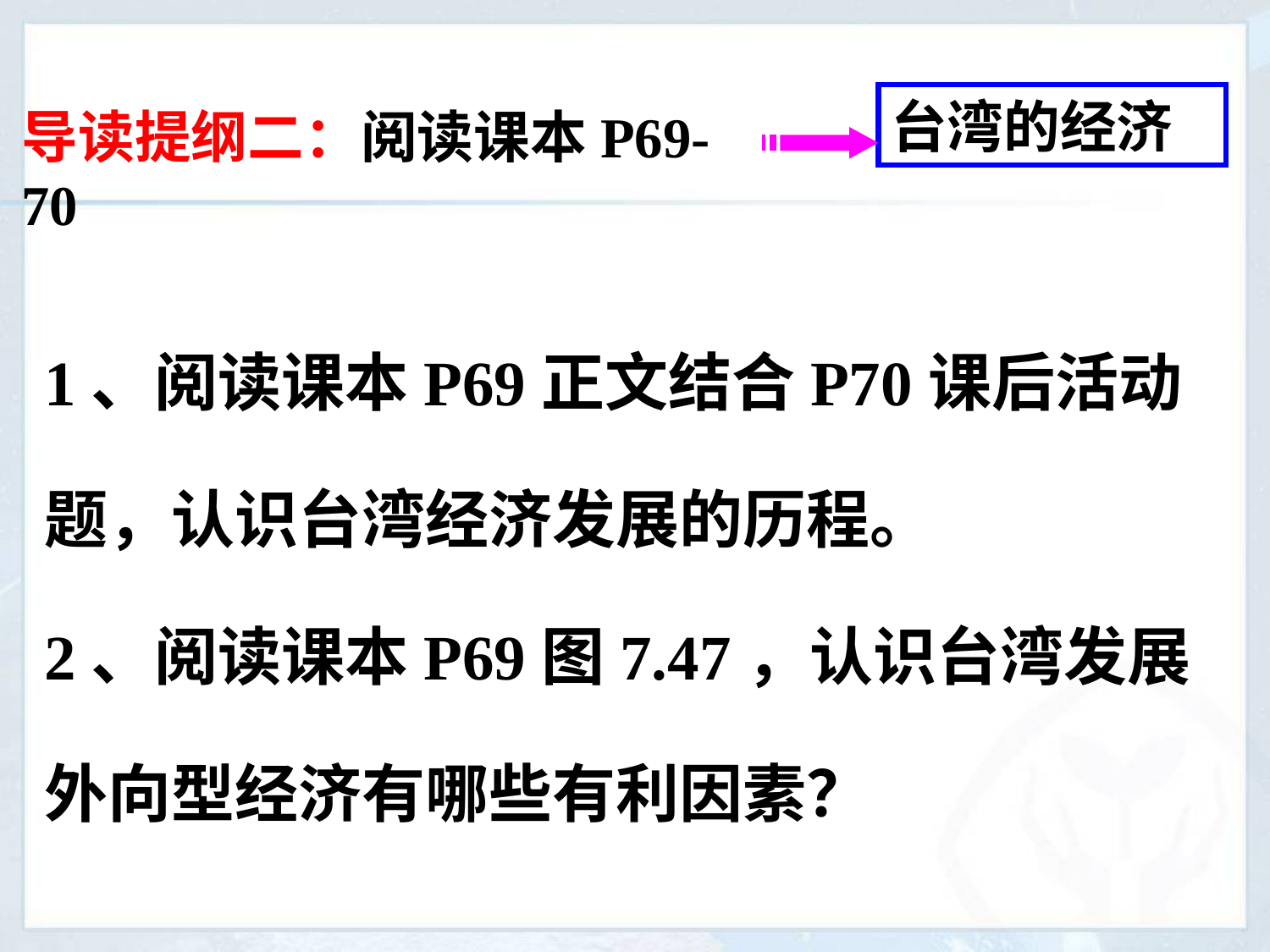

台湾的经济
导读提纲二：阅读课本P69-70

1、阅读课本P69正文结合P70课后活动题，认识台湾经济发展的历程。
2、阅读课本P69图7.47，认识台湾发展外向型经济有哪些有利因素？